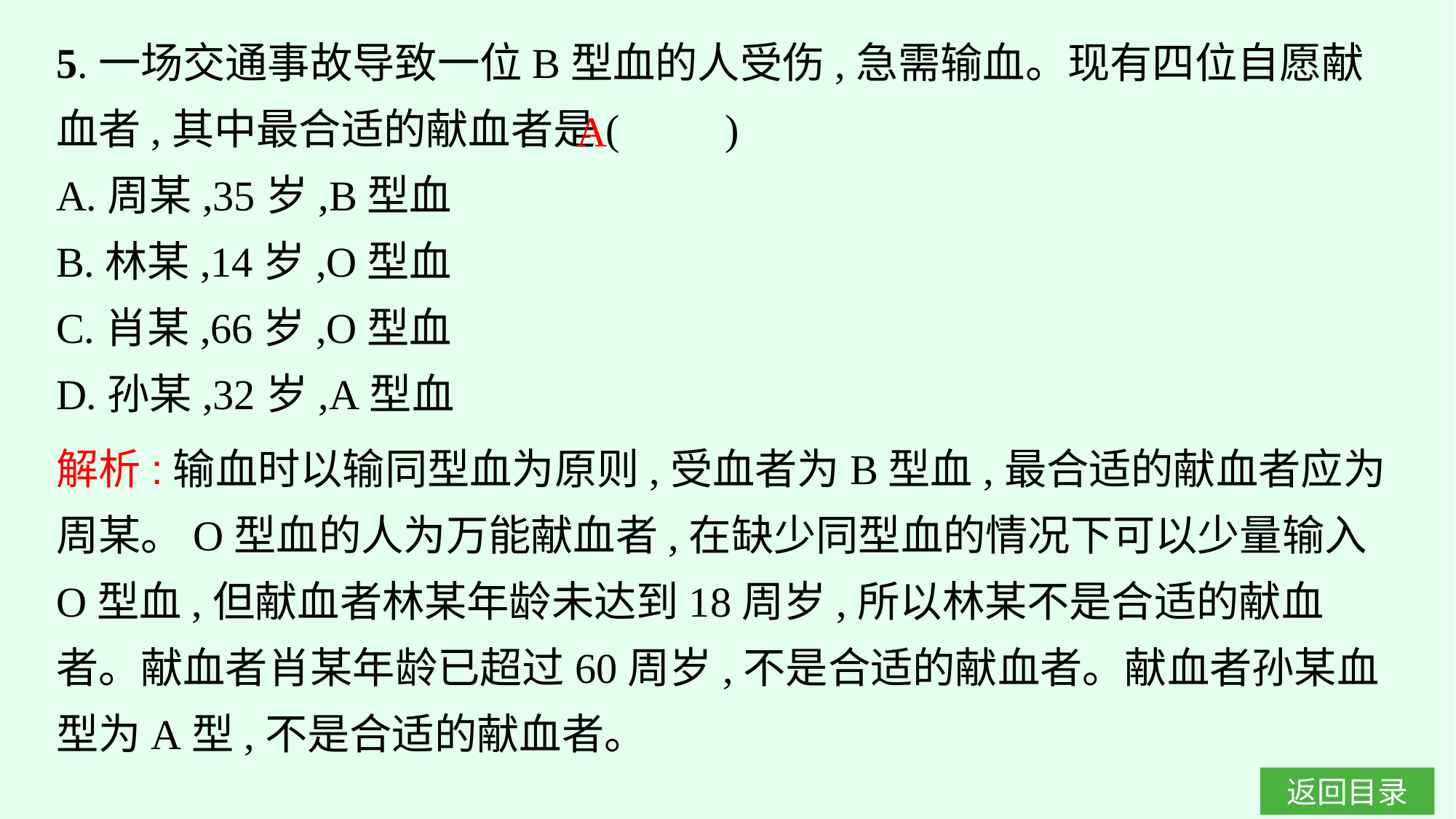

5.一场交通事故导致一位B型血的人受伤,急需输血。现有四位自愿献血者,其中最合适的献血者是(　　)
A.周某,35岁,B型血
B.林某,14岁,O型血
C.肖某,66岁,O型血
D.孙某,32岁,A型血
A
解析:输血时以输同型血为原则,受血者为B型血,最合适的献血者应为周某。O型血的人为万能献血者,在缺少同型血的情况下可以少量输入O型血,但献血者林某年龄未达到18周岁,所以林某不是合适的献血者。献血者肖某年龄已超过60周岁,不是合适的献血者。献血者孙某血型为A型,不是合适的献血者。